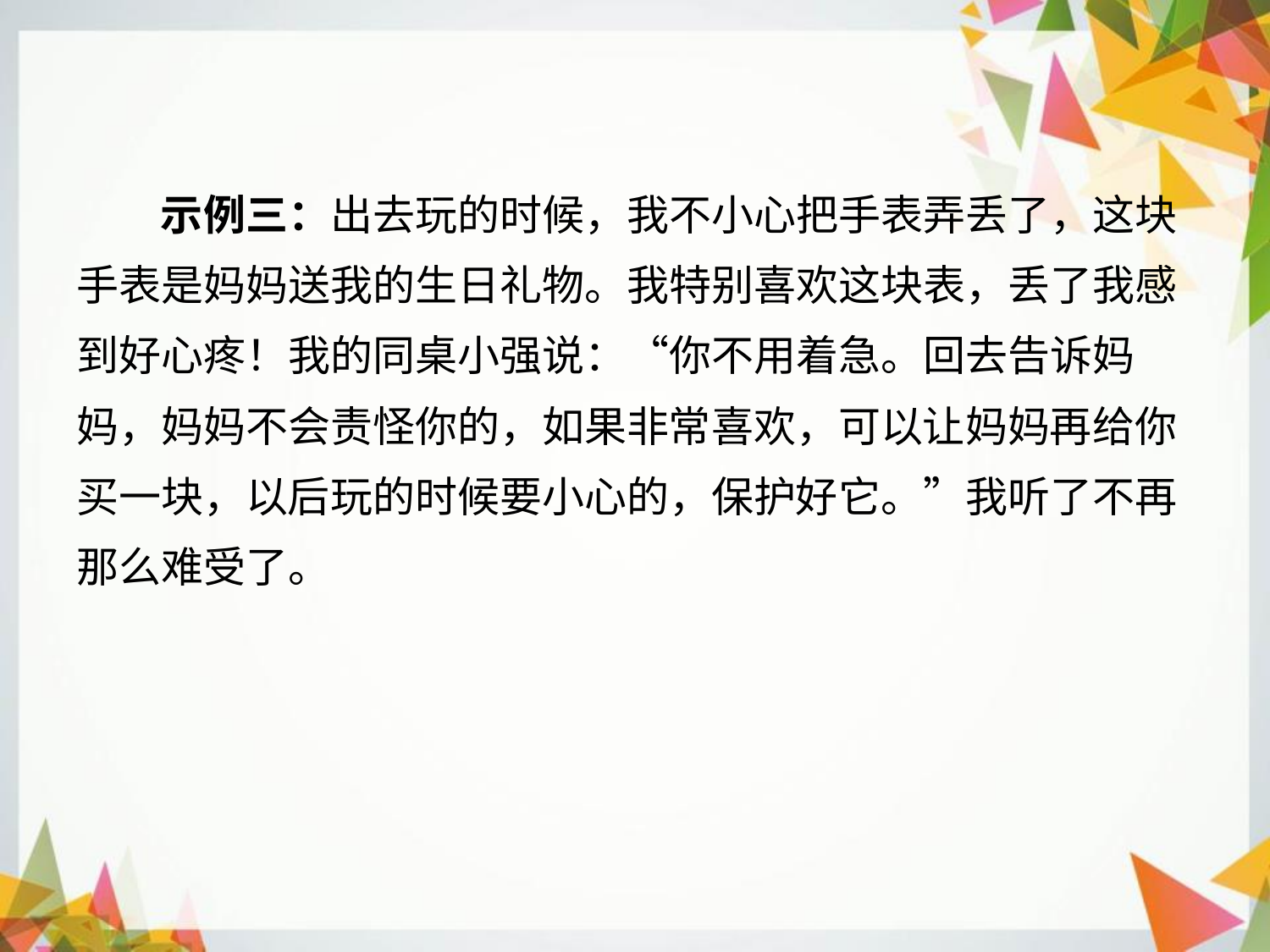

示例三：出去玩的时候，我不小心把手表弄丢了，这块手表是妈妈送我的生日礼物。我特别喜欢这块表，丢了我感到好心疼！我的同桌小强说：“你不用着急。回去告诉妈妈，妈妈不会责怪你的，如果非常喜欢，可以让妈妈再给你买一块，以后玩的时候要小心的，保护好它。”我听了不再那么难受了。